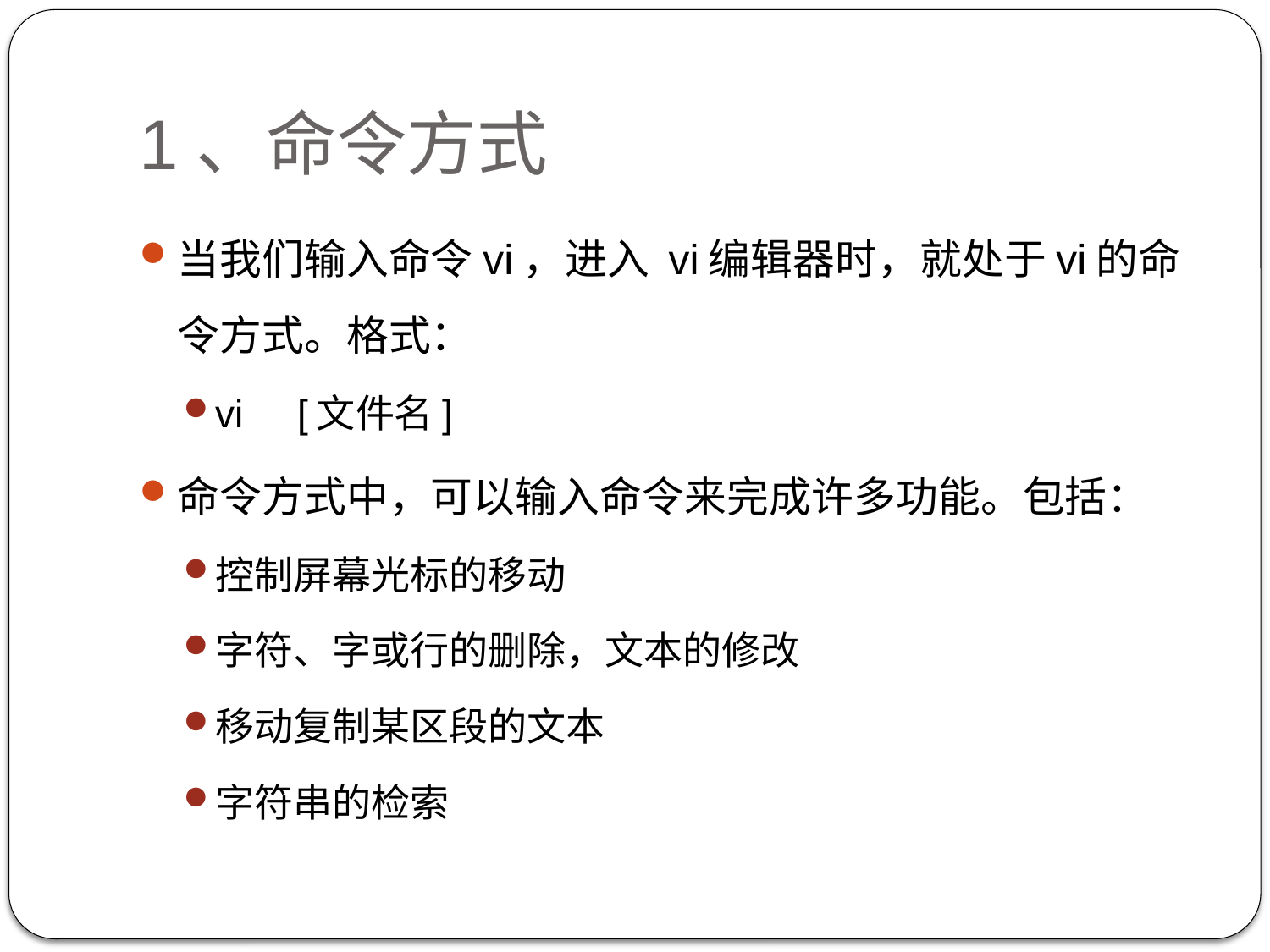

# 1、命令方式
当我们输入命令vi，进入 vi编辑器时，就处于vi的命令方式。格式：
vi     [文件名]
命令方式中，可以输入命令来完成许多功能。包括：
控制屏幕光标的移动
字符、字或行的删除，文本的修改
移动复制某区段的文本
字符串的检索